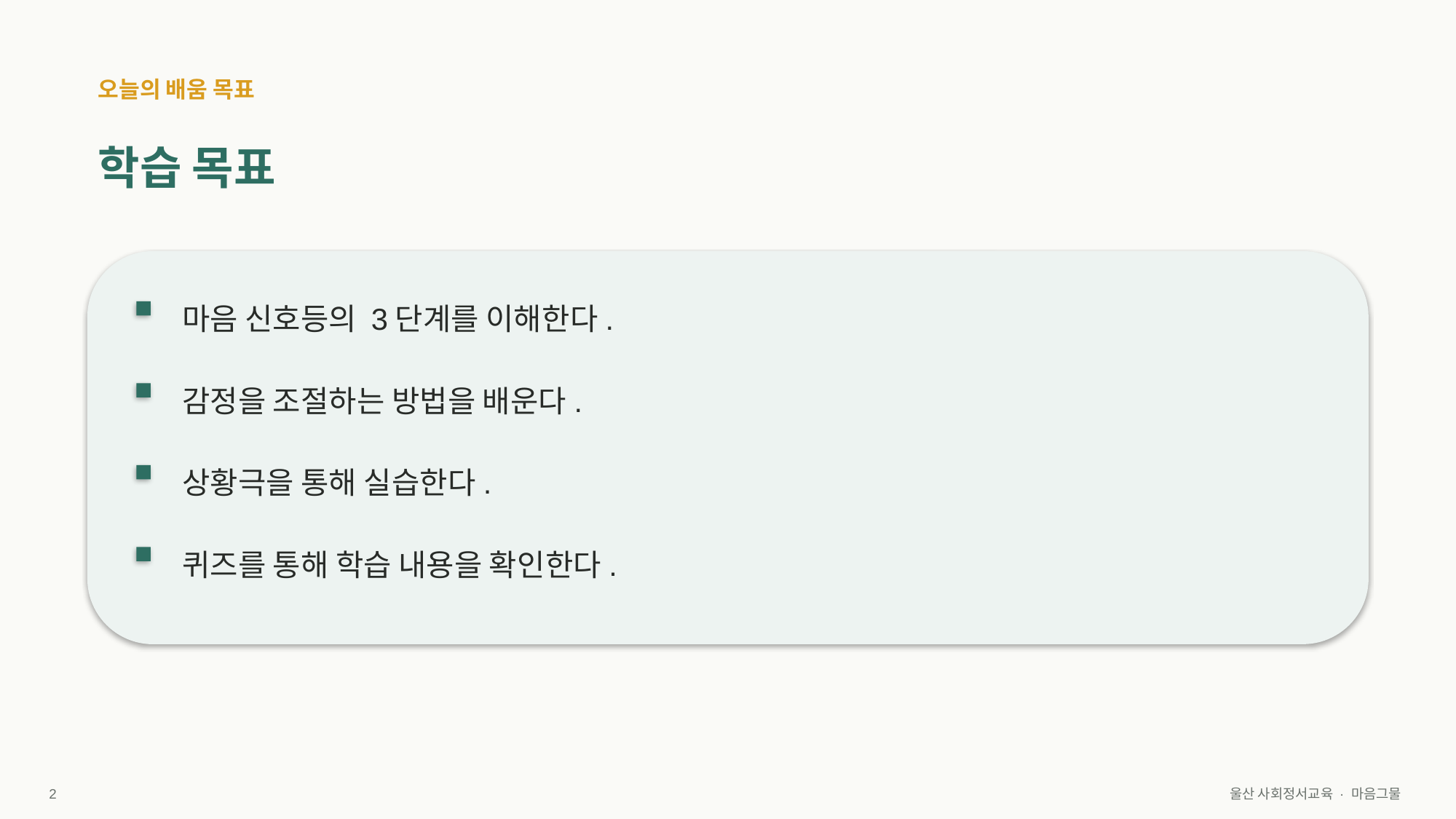

오늘의 배움 목표
학습 목표

마음 신호등의 3단계를 이해한다.

감정을 조절하는 방법을 배운다.

상황극을 통해 실습한다.

퀴즈를 통해 학습 내용을 확인한다.

2
울산 사회정서교육 · 마음그물